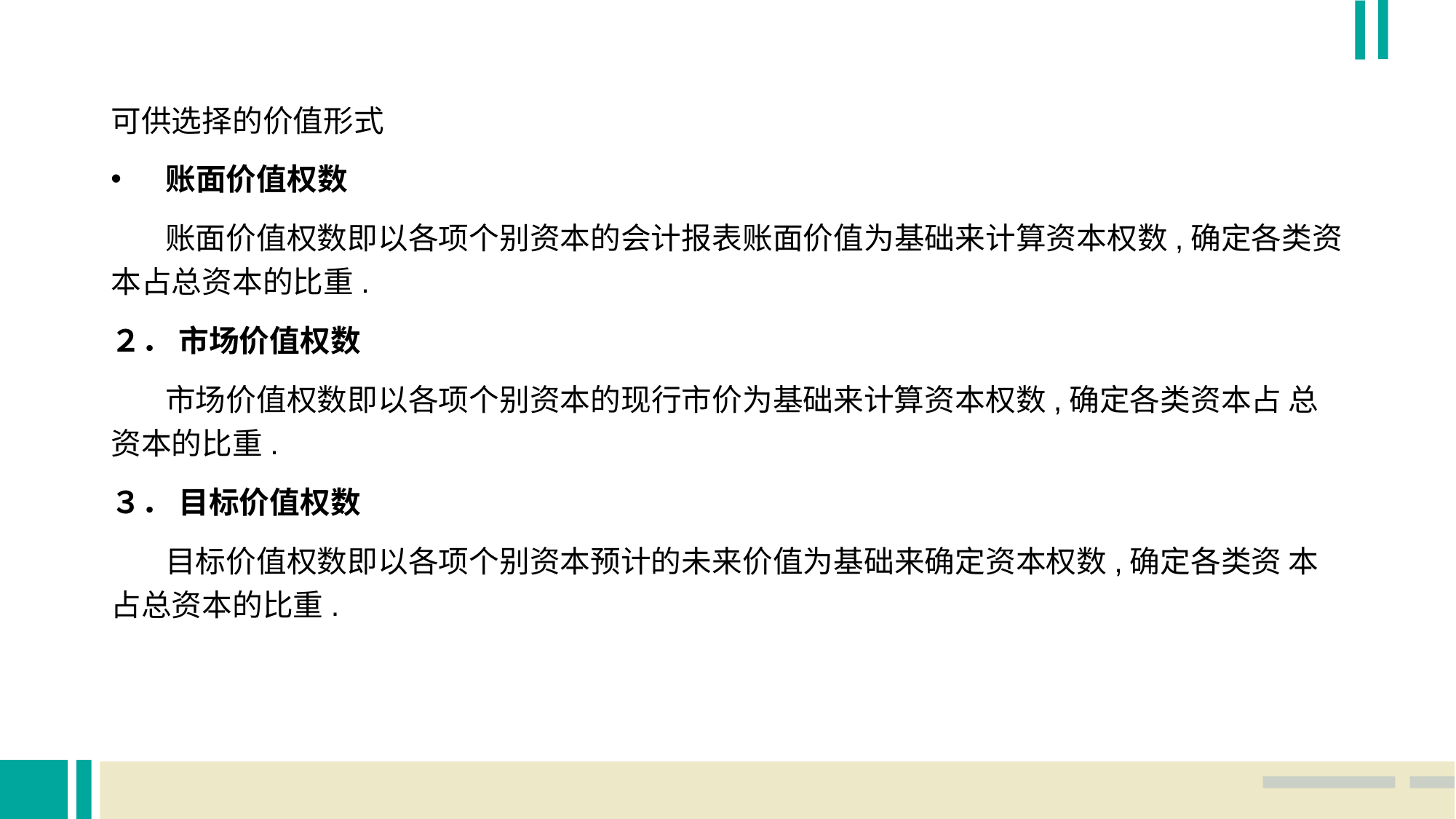

可供选择的价值形式
账面价值权数
       账面价值权数即以各项个别资本的会计报表账面价值为基础来计算资本权数,确定各类资本占总资本的比重.
２． 市场价值权数
       市场价值权数即以各项个别资本的现行市价为基础来计算资本权数,确定各类资本占 总资本的比重.
３． 目标价值权数
       目标价值权数即以各项个别资本预计的未来价值为基础来确定资本权数,确定各类资 本占总资本的比重.